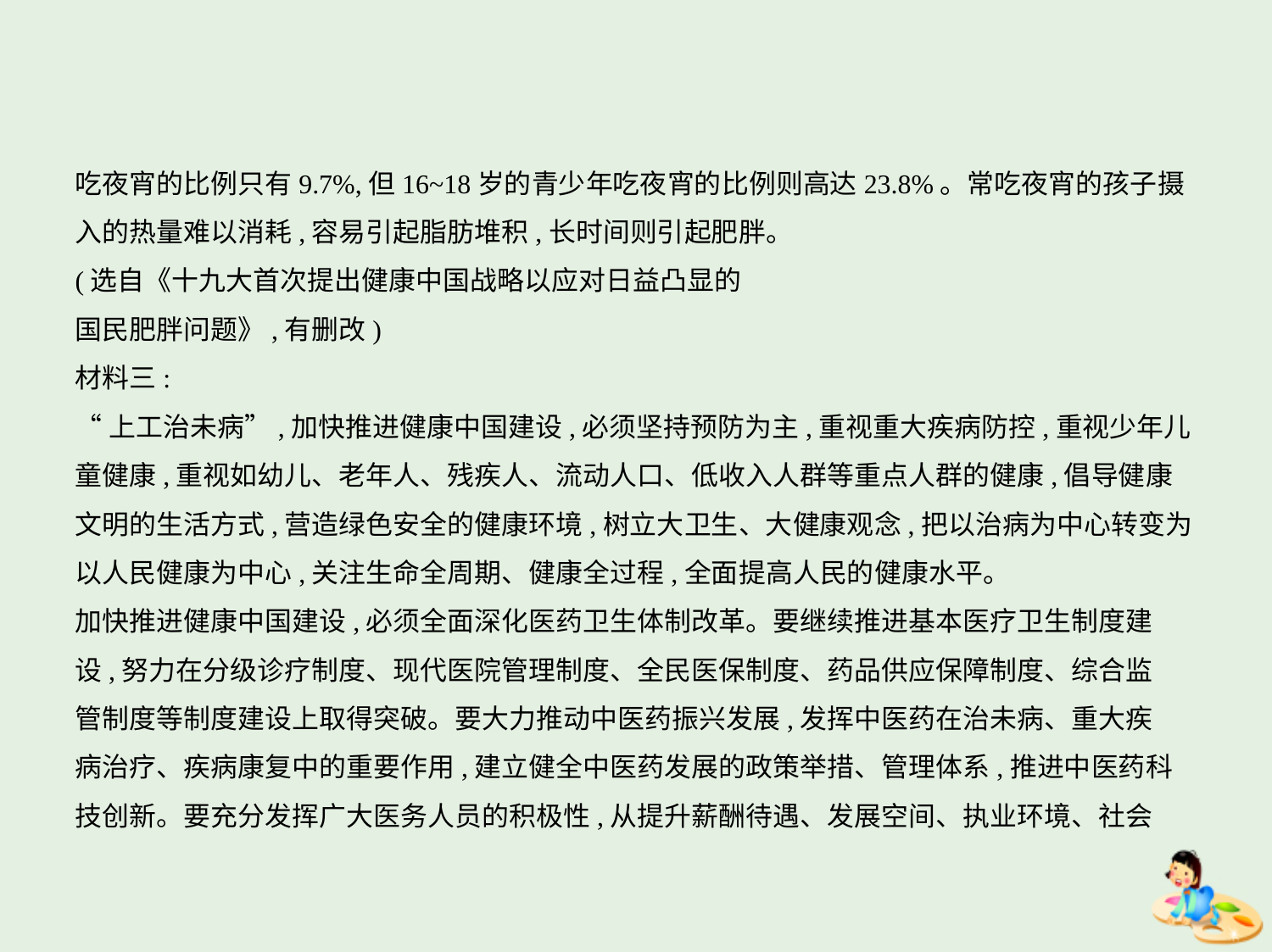

吃夜宵的比例只有9.7%,但16~18岁的青少年吃夜宵的比例则高达23.8%。常吃夜宵的孩子摄
入的热量难以消耗,容易引起脂肪堆积,长时间则引起肥胖。
(选自《十九大首次提出健康中国战略以应对日益凸显的
国民肥胖问题》,有删改)
材料三:
“上工治未病”,加快推进健康中国建设,必须坚持预防为主,重视重大疾病防控,重视少年儿
童健康,重视如幼儿、老年人、残疾人、流动人口、低收入人群等重点人群的健康,倡导健康
文明的生活方式,营造绿色安全的健康环境,树立大卫生、大健康观念,把以治病为中心转变为
以人民健康为中心,关注生命全周期、健康全过程,全面提高人民的健康水平。
加快推进健康中国建设,必须全面深化医药卫生体制改革。要继续推进基本医疗卫生制度建
设,努力在分级诊疗制度、现代医院管理制度、全民医保制度、药品供应保障制度、综合监
管制度等制度建设上取得突破。要大力推动中医药振兴发展,发挥中医药在治未病、重大疾
病治疗、疾病康复中的重要作用,建立健全中医药发展的政策举措、管理体系,推进中医药科
技创新。要充分发挥广大医务人员的积极性,从提升薪酬待遇、发展空间、执业环境、社会